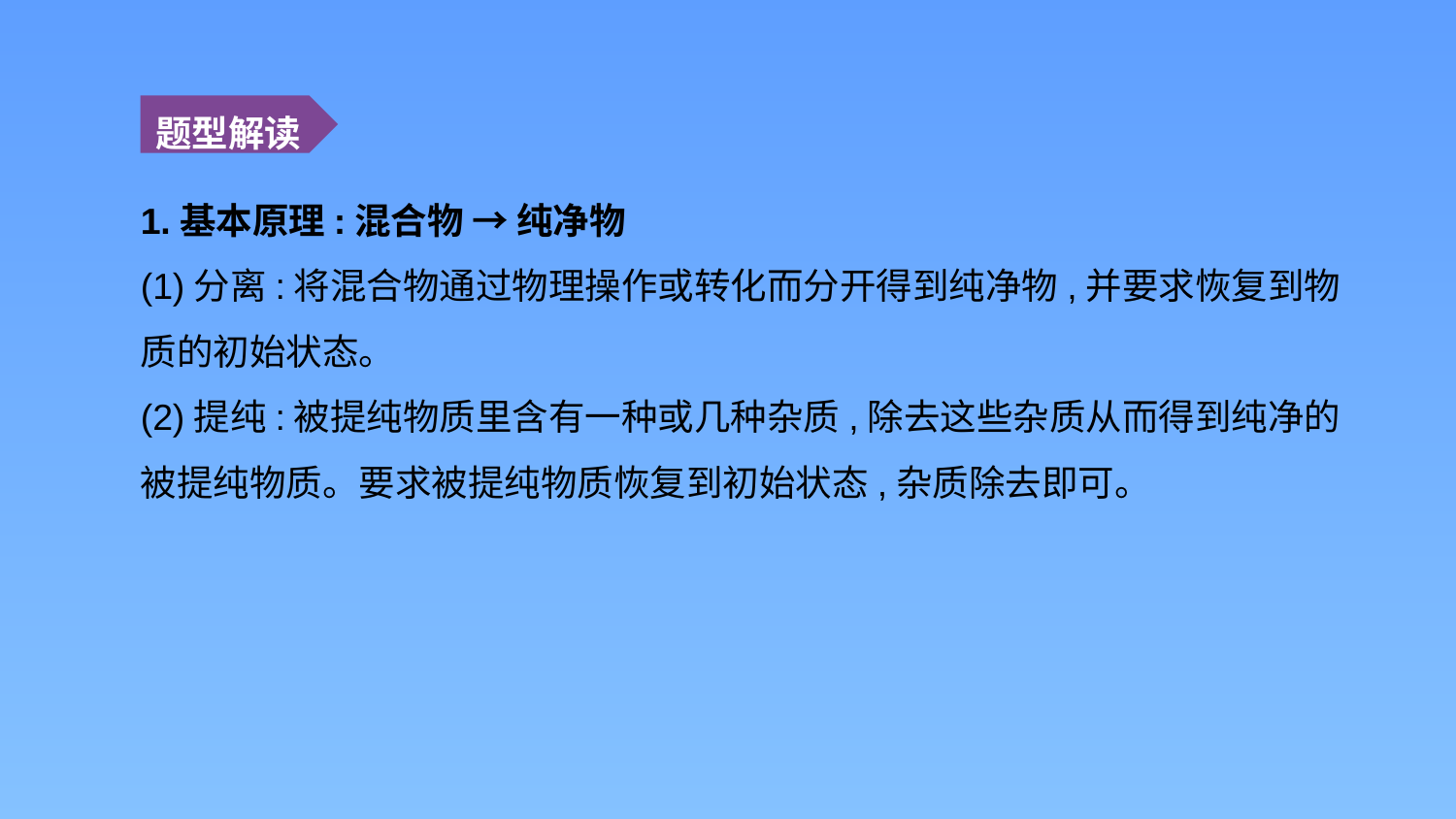

题型解读

1.基本原理:混合物 → 纯净物
(1)分离:将混合物通过物理操作或转化而分开得到纯净物,并要求恢复到物质的初始状态。
(2)提纯:被提纯物质里含有一种或几种杂质,除去这些杂质从而得到纯净的被提纯物质。要求被提纯物质恢复到初始状态,杂质除去即可。